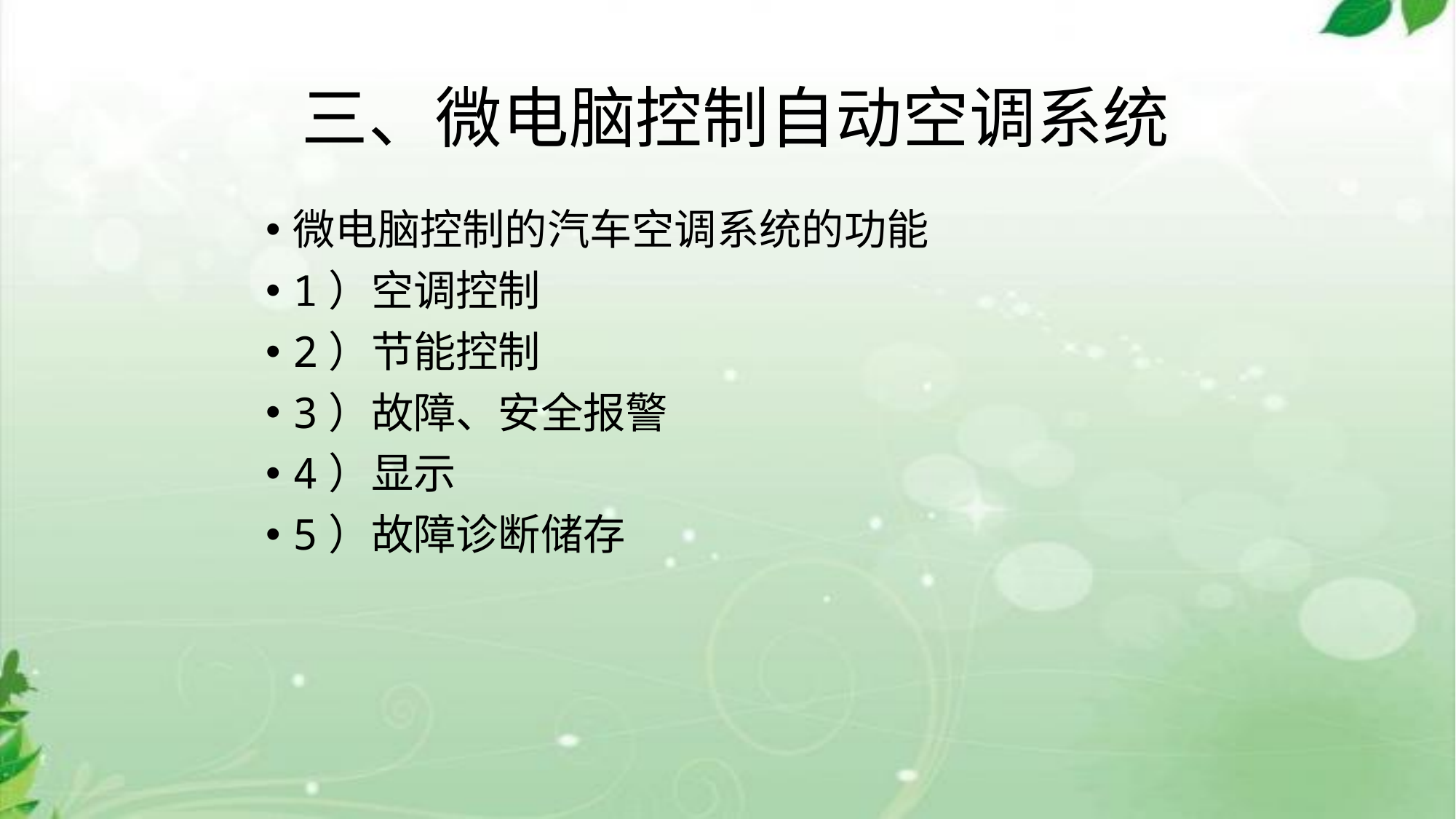

# 三、微电脑控制自动空调系统
微电脑控制的汽车空调系统的功能
1）空调控制
2）节能控制
3）故障、安全报警
4）显示
5）故障诊断储存